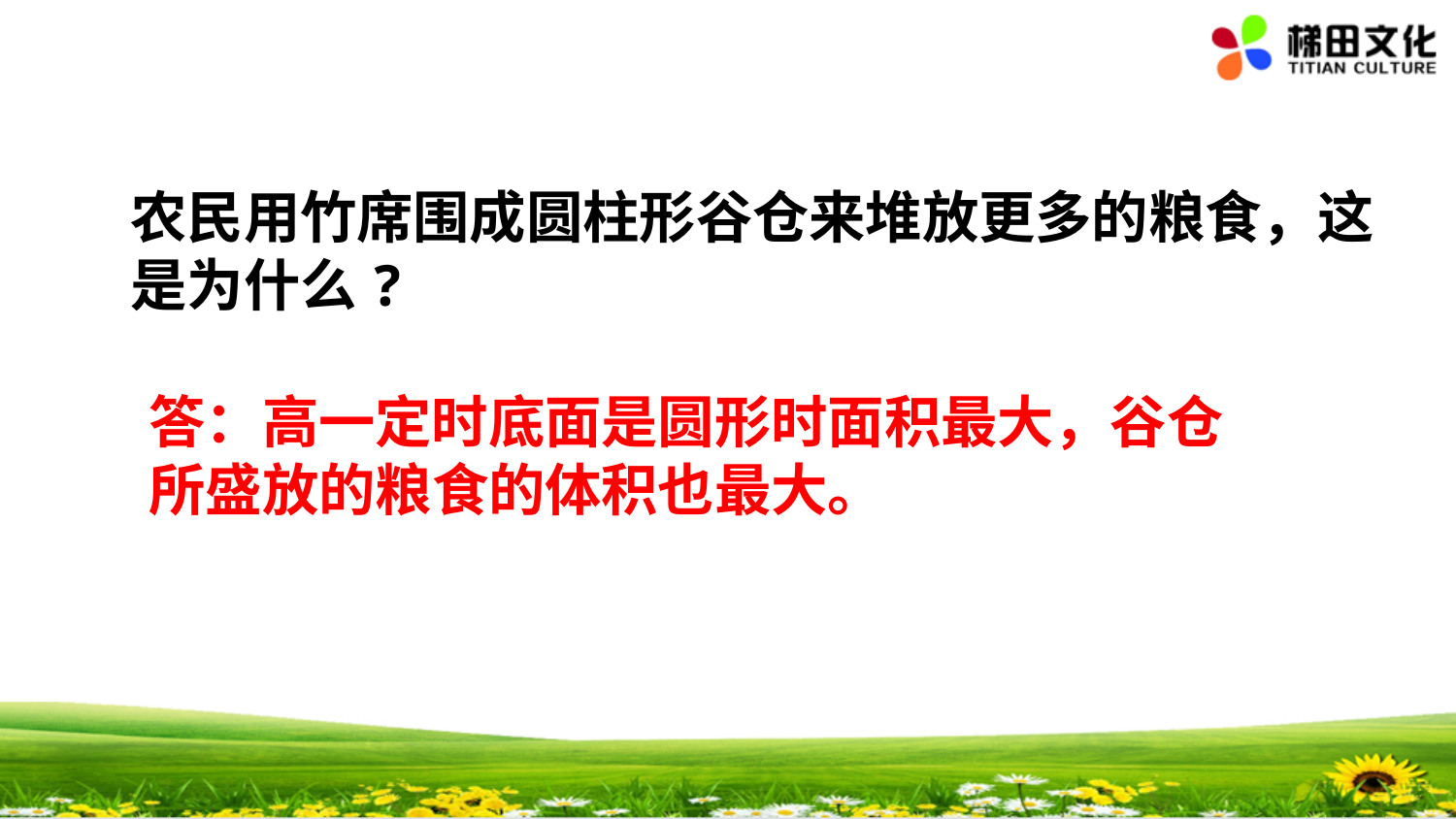

农民用竹席围成圆柱形谷仓来堆放更多的粮食，这是为什么?

答：高一定时底面是圆形时面积最大，谷仓所盛放的粮食的体积也最大。